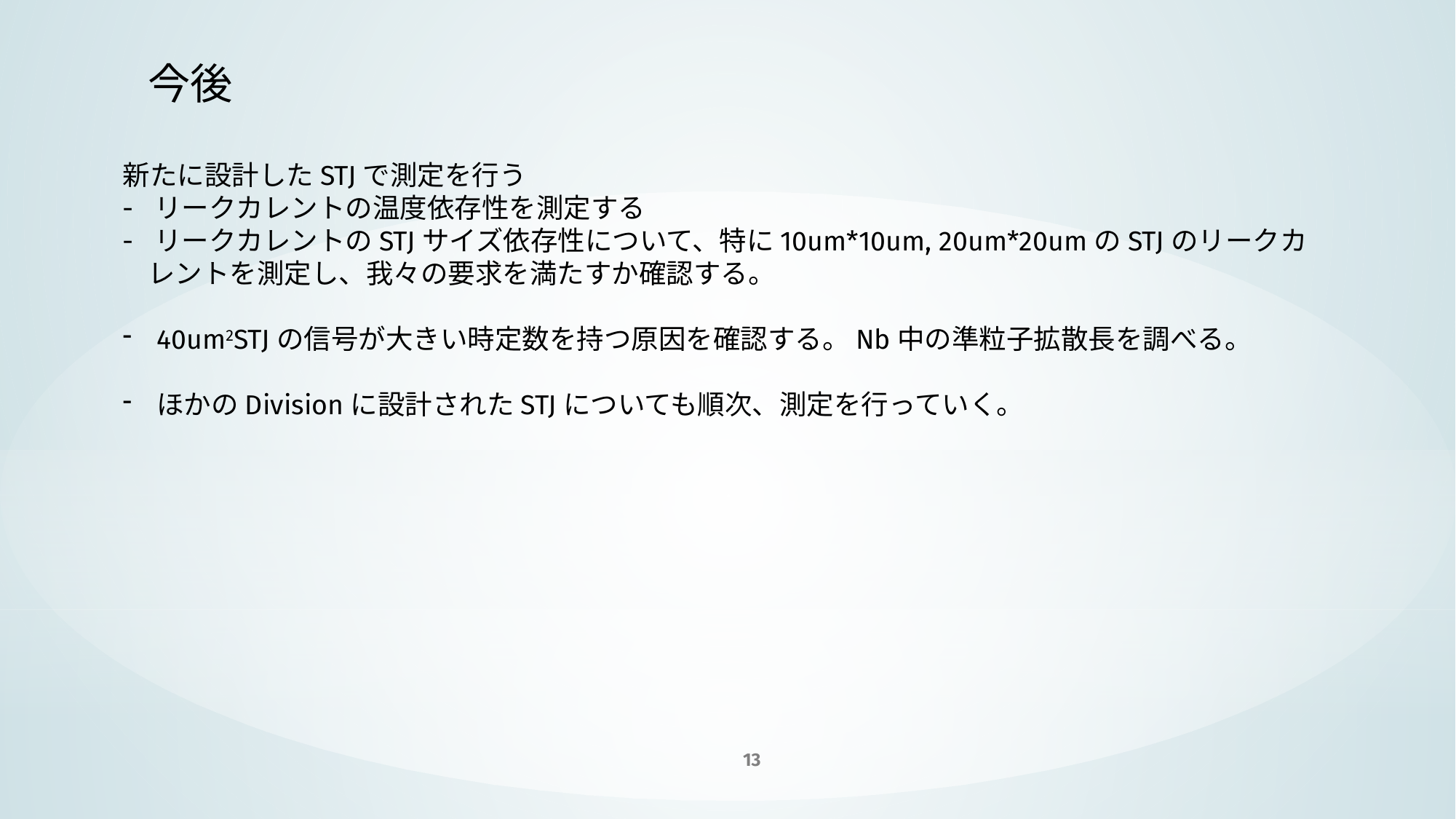

今後
新たに設計したSTJで測定を行う
-  リークカレントの温度依存性を測定する
-  リークカレントのSTJサイズ依存性について、特に10um*10um, 20um*20umのSTJのリークカ
   レントを測定し、我々の要求を満たすか確認する。

40um2STJの信号が大きい時定数を持つ原因を確認する。Nb中の準粒子拡散長を調べる。

ほかのDivisionに設計されたSTJについても順次、測定を行っていく。

13